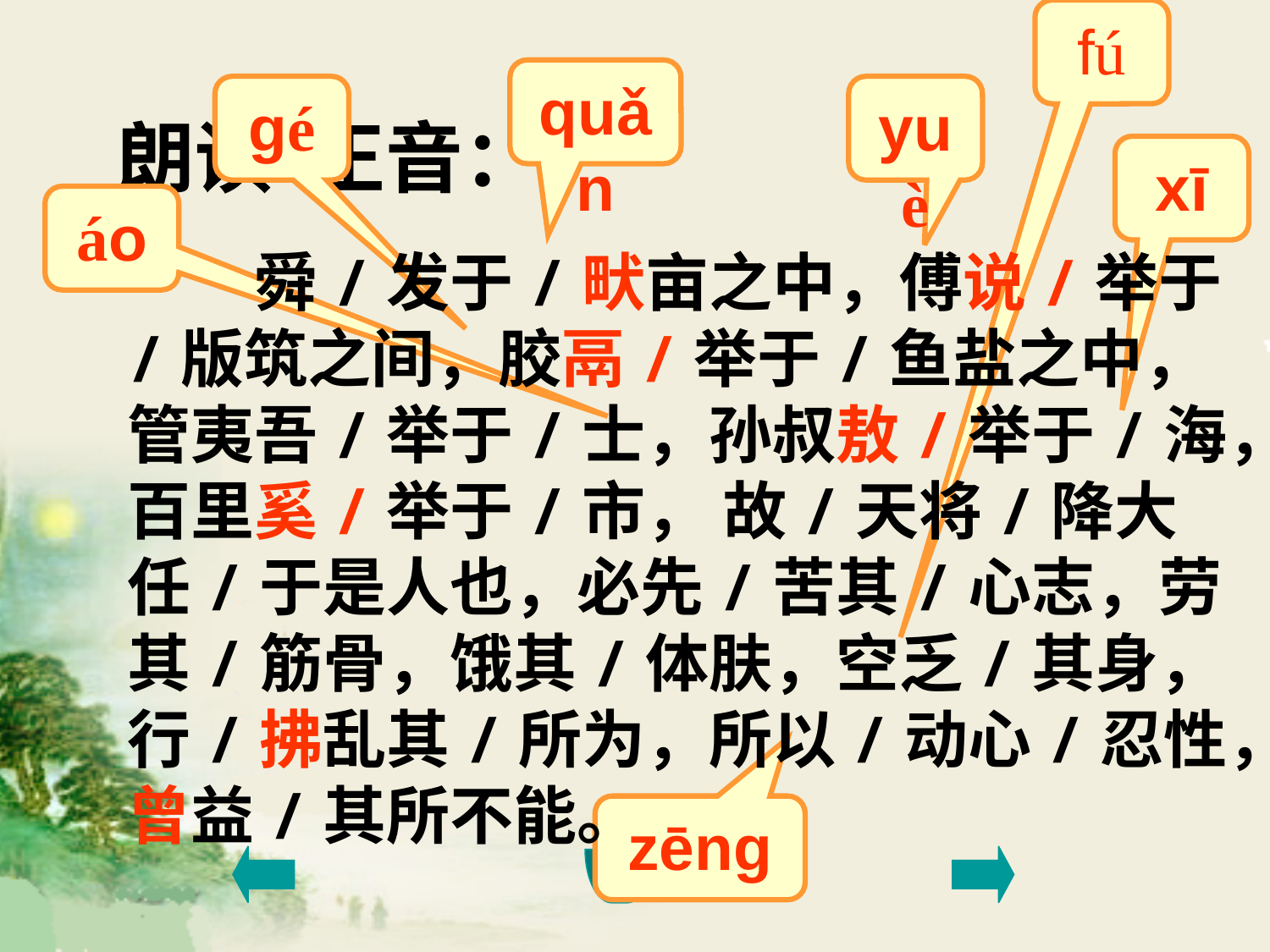

fú
quǎn
# 朗读  正音：
gé
yuè
xī
áo
　　舜/发于/畎亩之中，傅说/举于/版筑之间，胶鬲/举于/鱼盐之中，管夷吾/举于/士，孙叔敖/举于/海，百里奚/举于/市， 故/天将/降大任/于是人也，必先/苦其/心志，劳其/筋骨，饿其/体肤，空乏/其身，行/拂乱其/所为，所以/动心/忍性，曾益/其所不能。
zēng